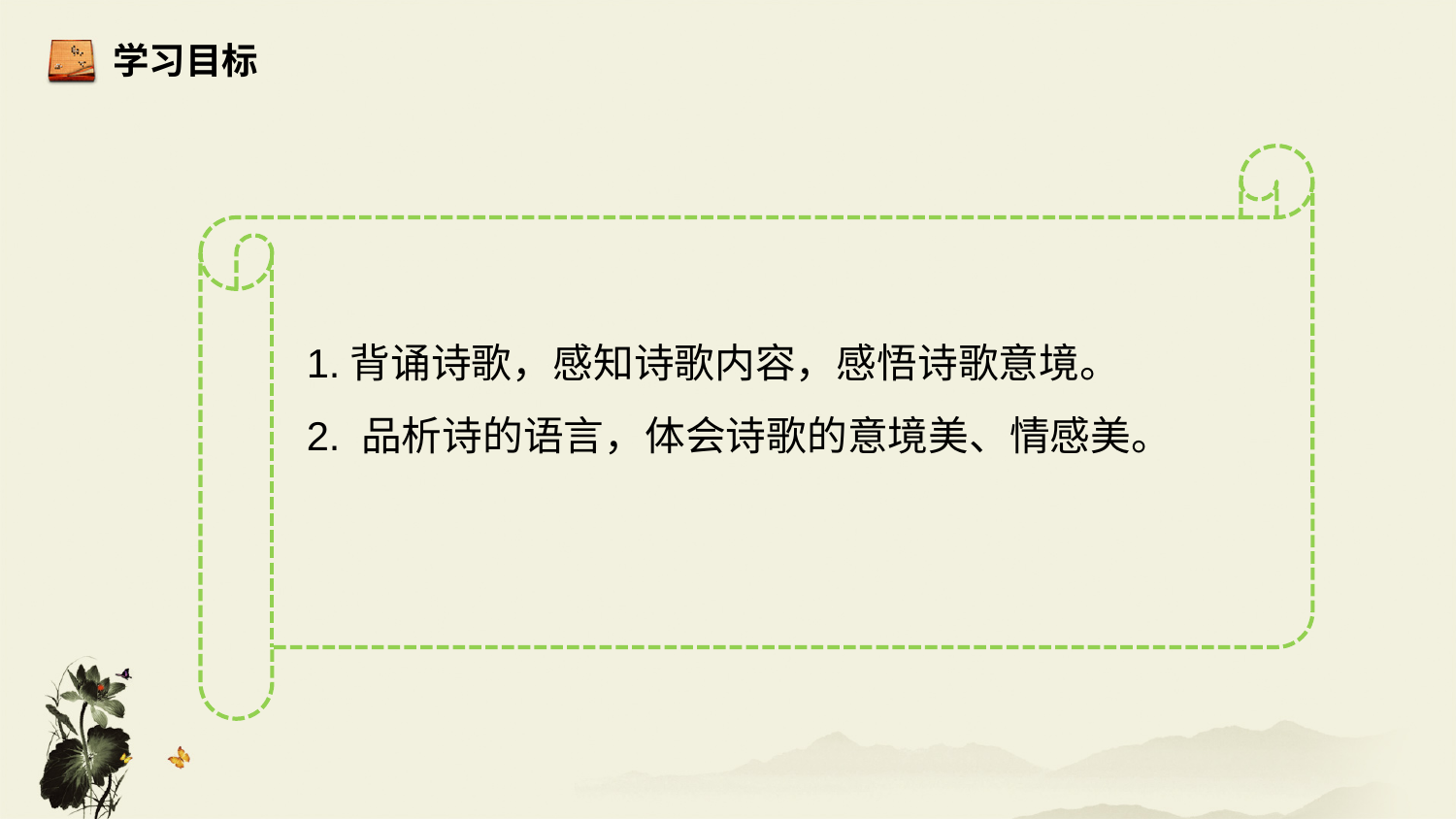

学习目标

1.背诵诗歌，感知诗歌内容，感悟诗歌意境。
2. 品析诗的语言，体会诗歌的意境美、情感美。